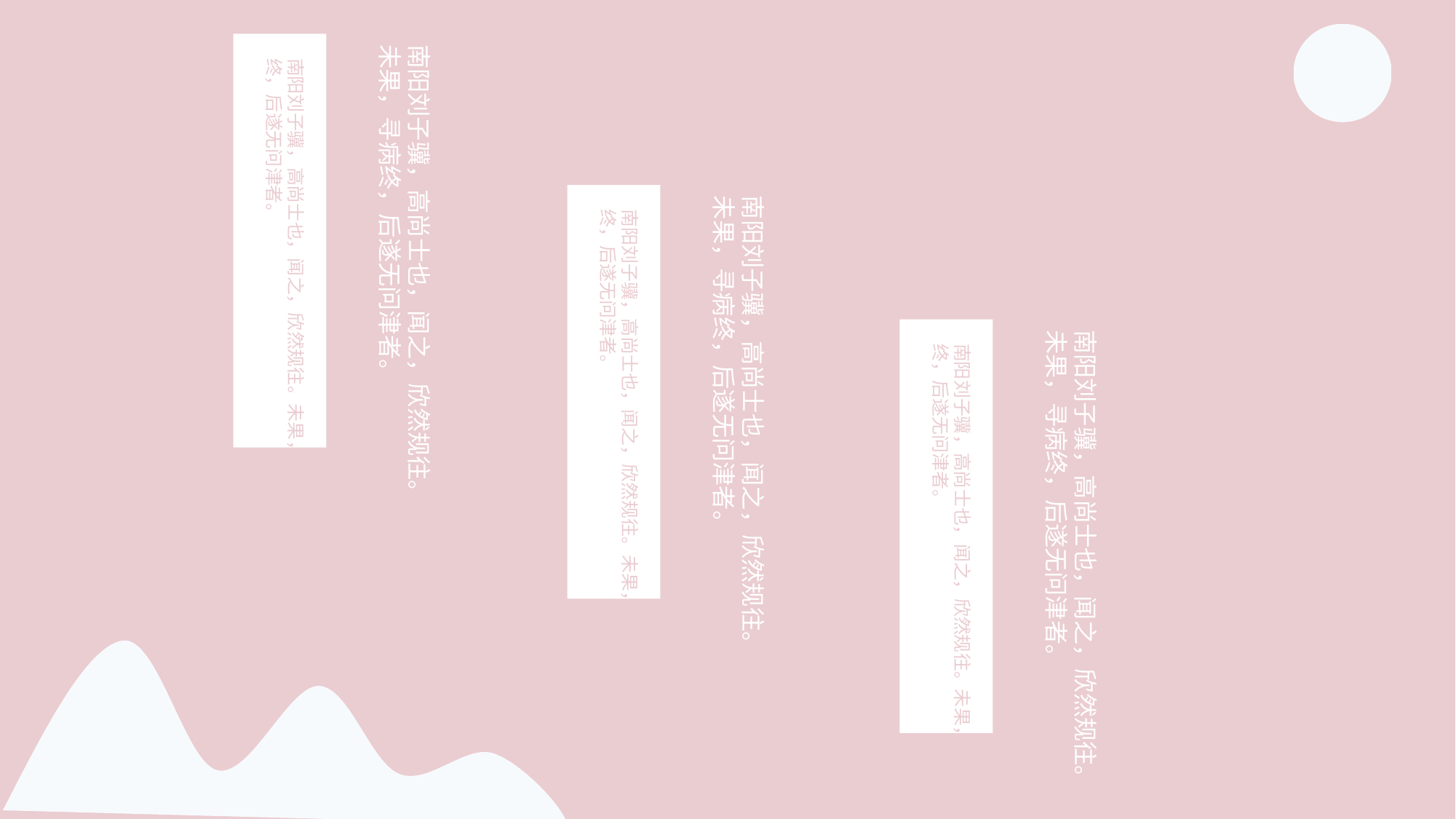

南阳刘子骥，高尚士也，闻之，欣然规往。未果，寻病终，后遂无问津者。
南阳刘子骥，高尚士也，闻之，欣然规往。未果，寻病终，后遂无问津者。

南阳刘子骥，高尚士也，闻之，欣然规往。未果，寻病终，后遂无问津者。
南阳刘子骥，高尚士也，闻之，欣然规往。未果，寻病终，后遂无问津者。

南阳刘子骥，高尚士也，闻之，欣然规往。未果，寻病终，后遂无问津者。
南阳刘子骥，高尚士也，闻之，欣然规往。未果，寻病终，后遂无问津者。